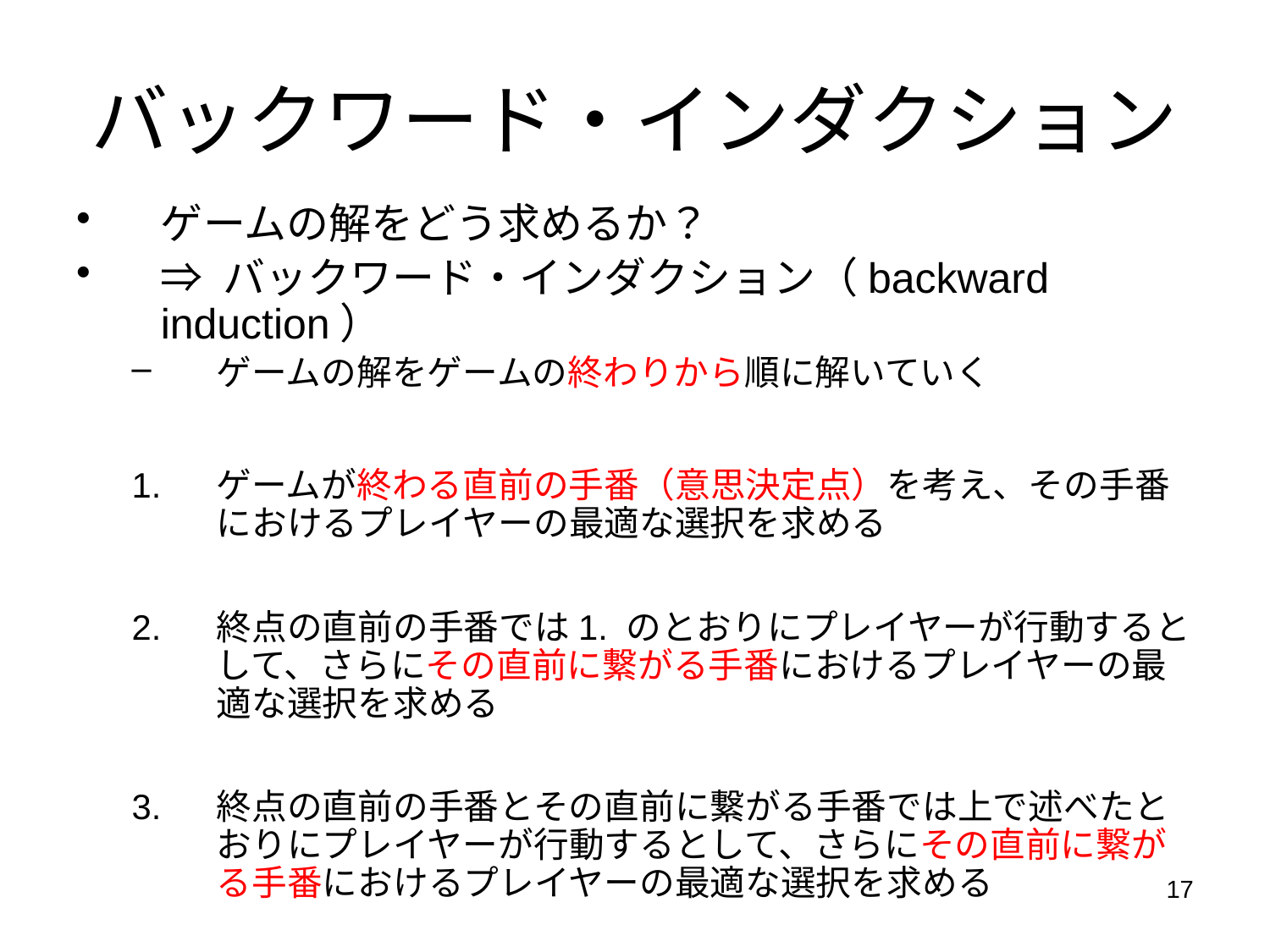

# バックワード・インダクション
ゲームの解をどう求めるか？
⇒ バックワード・インダクション（backward induction）
ゲームの解をゲームの終わりから順に解いていく

ゲームが終わる直前の手番（意思決定点）を考え、その手番におけるプレイヤーの最適な選択を求める

終点の直前の手番では1. のとおりにプレイヤーが行動するとして、さらにその直前に繋がる手番におけるプレイヤーの最適な選択を求める

終点の直前の手番とその直前に繋がる手番では上で述べたとおりにプレイヤーが行動するとして、さらにその直前に繋がる手番におけるプレイヤーの最適な選択を求める

3. を最初の意思決定点（根）まで続ける
17